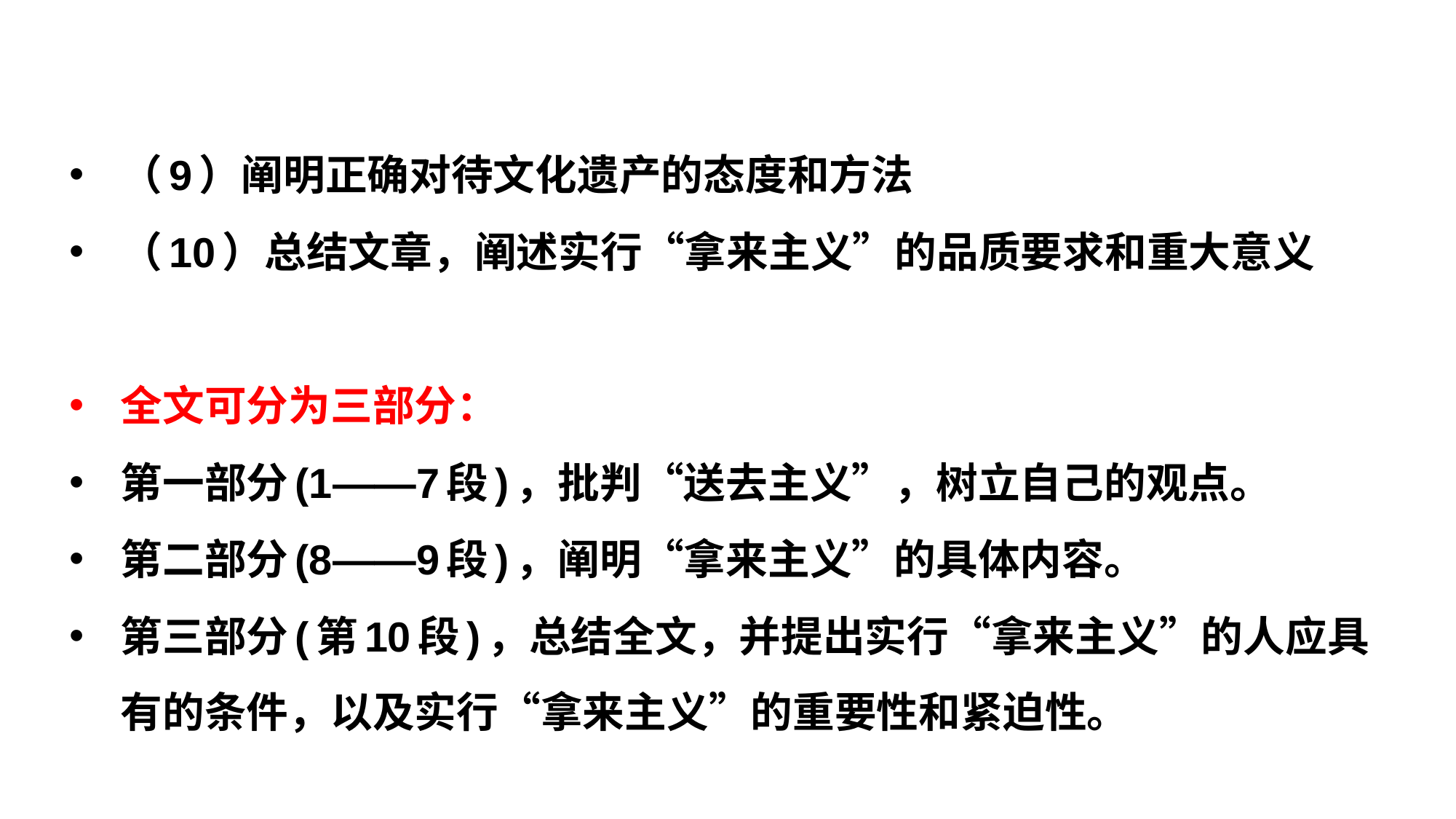

（9）阐明正确对待文化遗产的态度和方法
（10）总结文章，阐述实行“拿来主义”的品质要求和重大意义

全文可分为三部分：
第一部分(1——7段)，批判“送去主义”，树立自己的观点。
第二部分(8——9段)，阐明“拿来主义”的具体内容。
第三部分(第10段)，总结全文，并提出实行“拿来主义”的人应具有的条件，以及实行“拿来主义”的重要性和紧迫性。